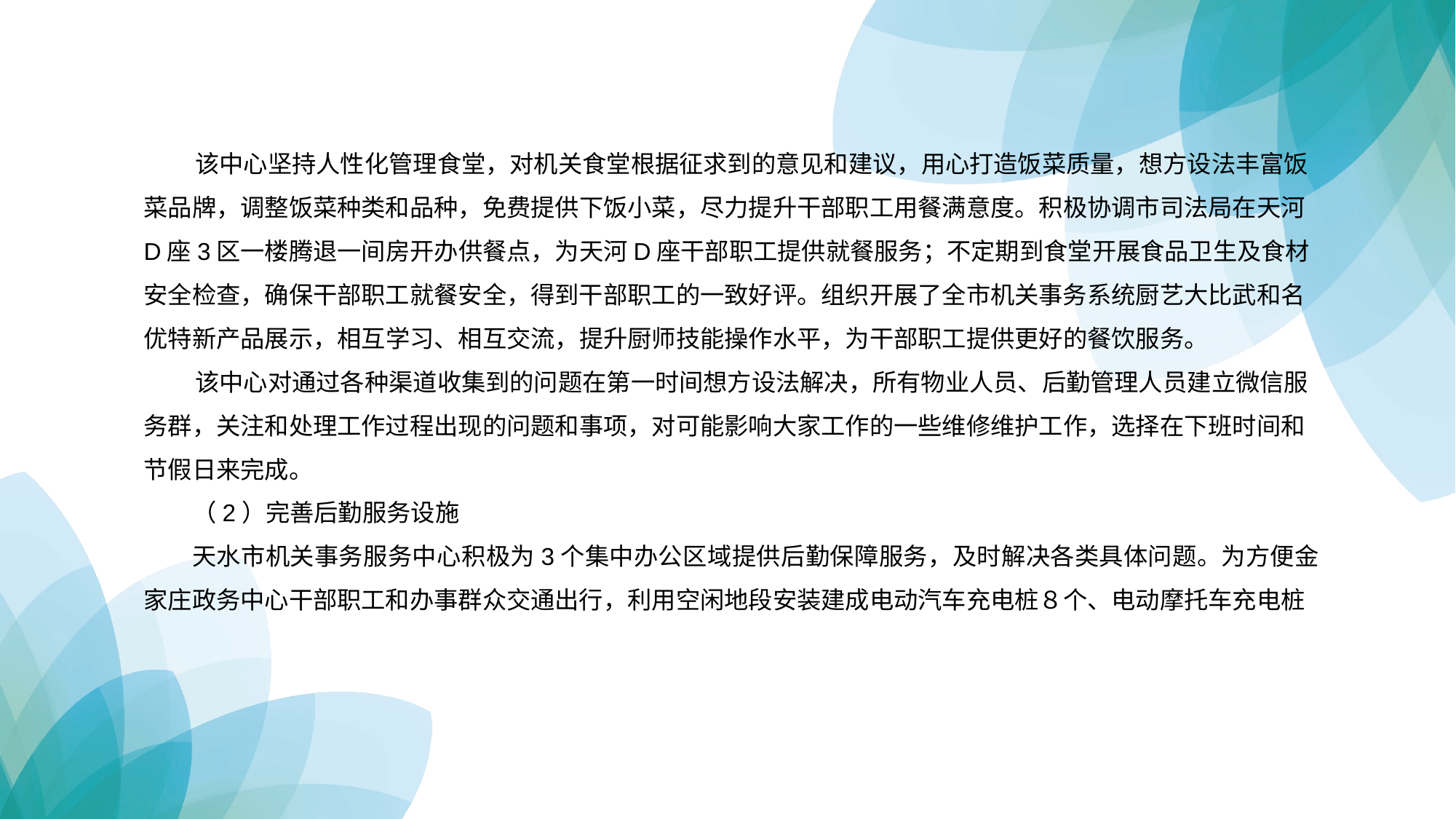

该中心坚持人性化管理食堂，对机关食堂根据征求到的意见和建议，用心打造饭菜质量，想方设法丰富饭菜品牌，调整饭菜种类和品种，免费提供下饭小菜，尽力提升干部职工用餐满意度。积极协调市司法局在天河D座3区一楼腾退一间房开办供餐点，为天河D座干部职工提供就餐服务；不定期到食堂开展食品卫生及食材安全检查，确保干部职工就餐安全，得到干部职工的一致好评。组织开展了全市机关事务系统厨艺大比武和名优特新产品展示，相互学习、相互交流，提升厨师技能操作水平，为干部职工提供更好的餐饮服务。
 该中心对通过各种渠道收集到的问题在第一时间想方设法解决，所有物业人员、后勤管理人员建立微信服务群，关注和处理工作过程出现的问题和事项，对可能影响大家工作的一些维修维护工作，选择在下班时间和节假日来完成。
（2）完善后勤服务设施
天水市机关事务服务中心积极为3个集中办公区域提供后勤保障服务，及时解决各类具体问题。为方便金家庄政务中心干部职工和办事群众交通出行，利用空闲地段安装建成电动汽车充电桩８个、电动摩托车充电桩